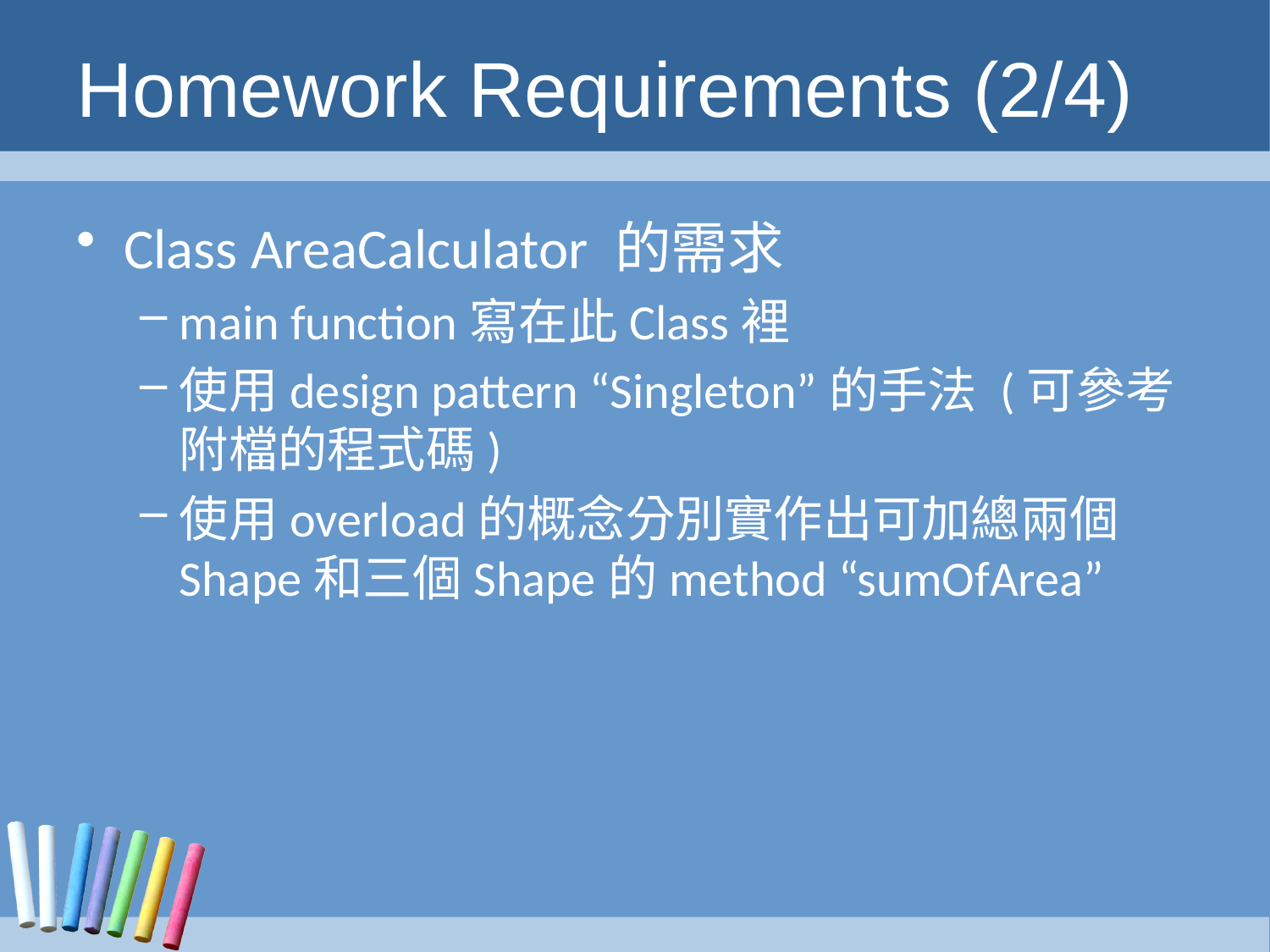

# Homework Requirements (2/4)
Class AreaCalculator 的需求
main function寫在此Class裡
使用design pattern “Singleton”的手法 (可參考附檔的程式碼)
使用overload的概念分別實作出可加總兩個Shape和三個Shape的method “sumOfArea”